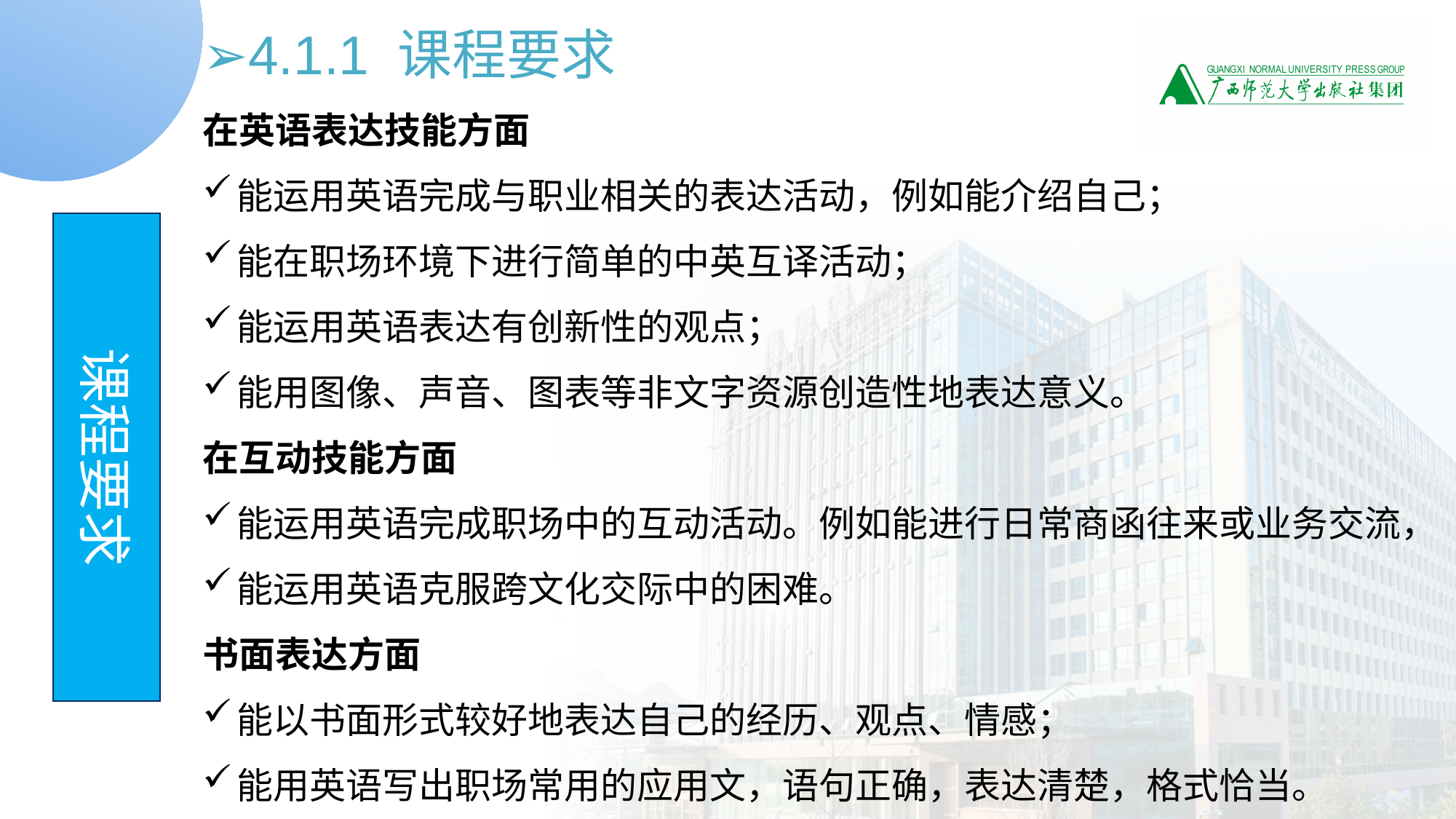

➢4.1.1 课程要求
在英语表达技能方面
能运用英语完成与职业相关的表达活动，例如能介绍自己；
能在职场环境下进行简单的中英互译活动；
能运用英语表达有创新性的观点；
能用图像、声音、图表等非文字资源创造性地表达意义。
在互动技能方面
能运用英语完成职场中的互动活动。例如能进行日常商函往来或业务交流，
能运用英语克服跨文化交际中的困难。
书面表达方面
能以书面形式较好地表达自己的经历、观点、情感；
能用英语写出职场常用的应用文，语句正确，表达清楚，格式恰当。
课程要求